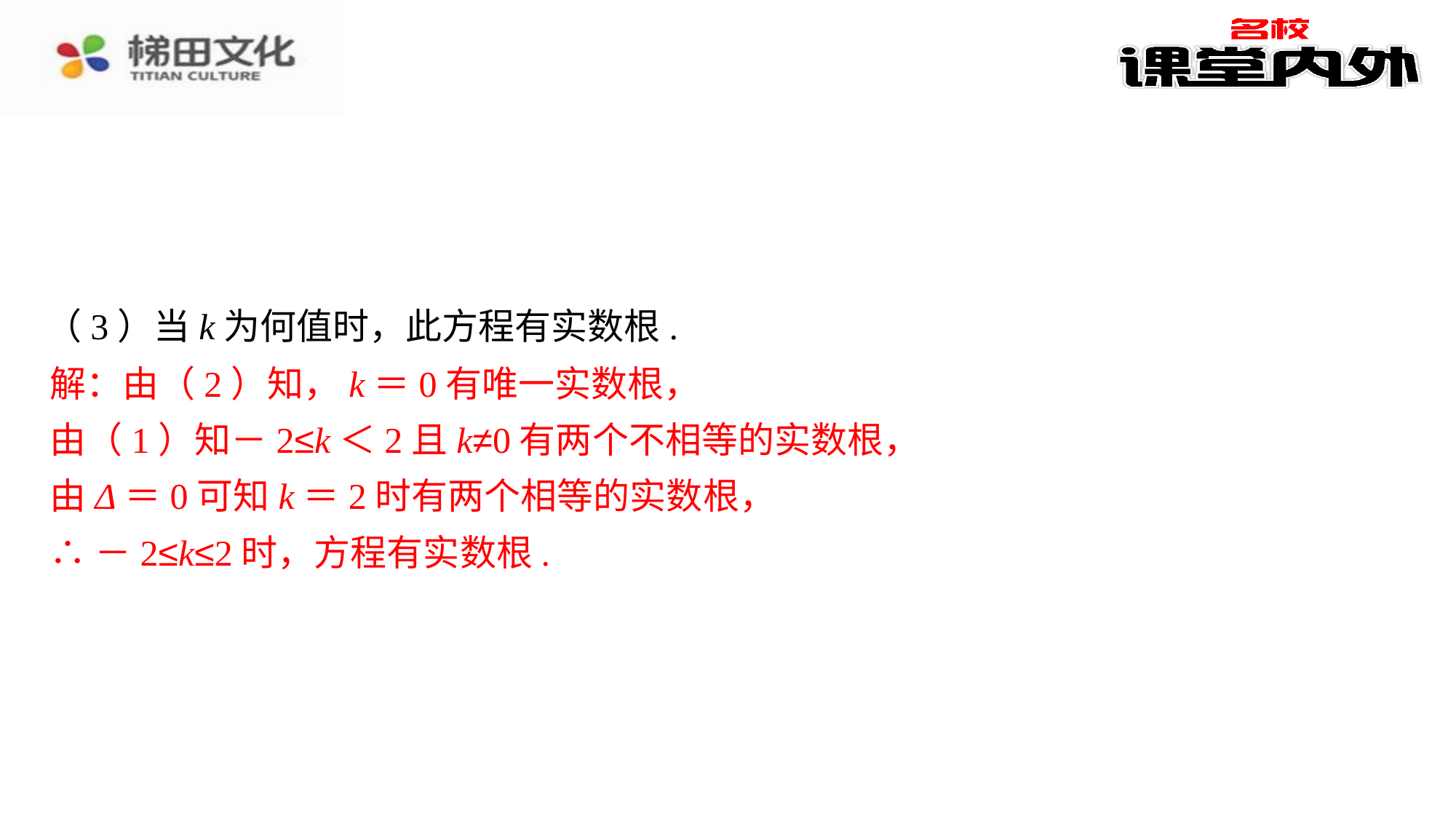

（3）当k为何值时，此方程有实数根.
解：由（2）知，k＝0有唯一实数根，
由（1）知－2≤k＜2且k≠0有两个不相等的实数根，
由Δ＝0可知k＝2时有两个相等的实数根，
∴－2≤k≤2时，方程有实数根.